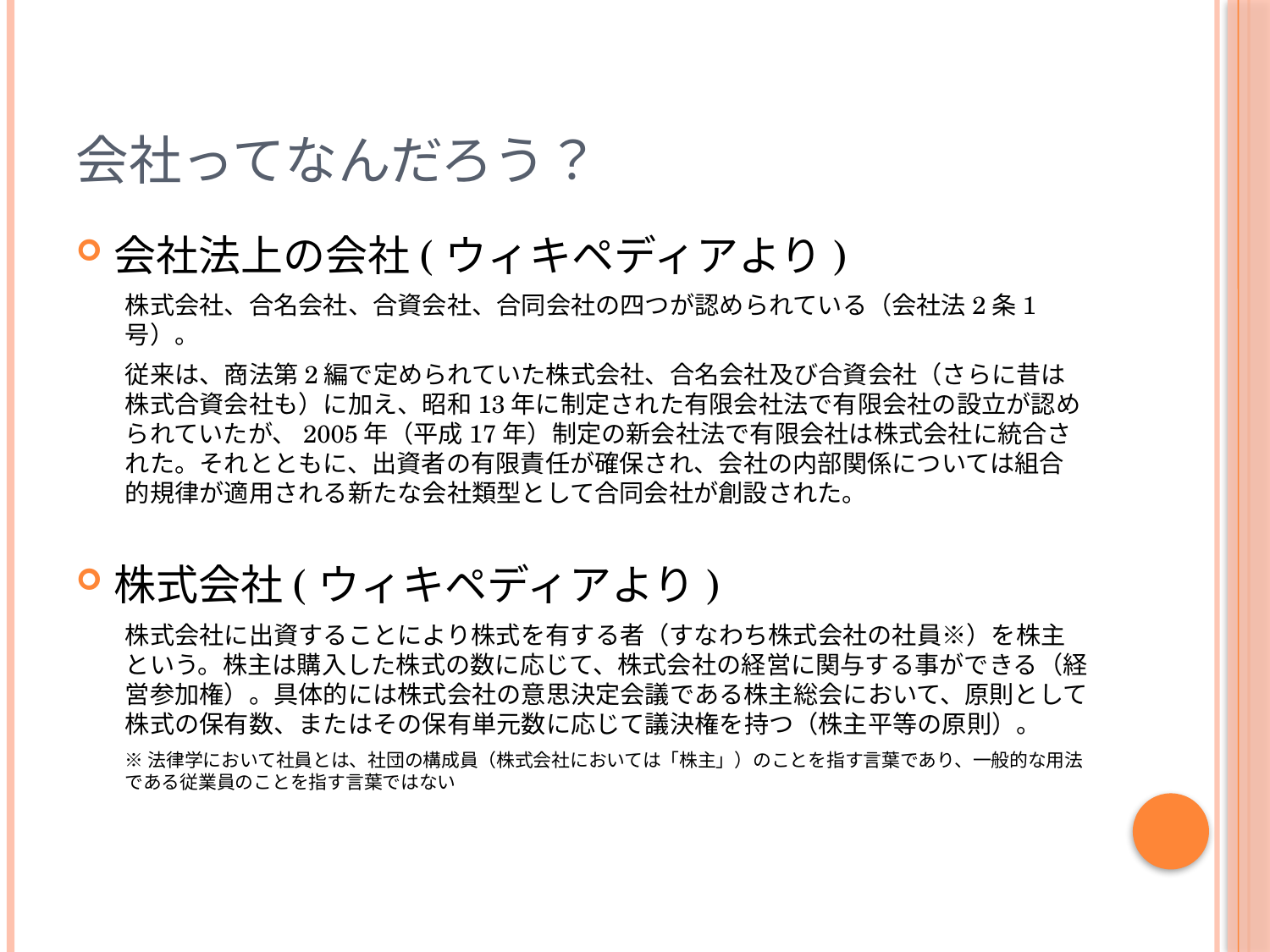

# 会社ってなんだろう？
会社法上の会社(ウィキペディアより)
株式会社、合名会社、合資会社、合同会社の四つが認められている（会社法2条1号）。
従来は、商法第2編で定められていた株式会社、合名会社及び合資会社（さらに昔は株式合資会社も）に加え、昭和13年に制定された有限会社法で有限会社の設立が認められていたが、2005年（平成17年）制定の新会社法で有限会社は株式会社に統合された。それとともに、出資者の有限責任が確保され、会社の内部関係については組合的規律が適用される新たな会社類型として合同会社が創設された。

株式会社(ウィキペディアより)
株式会社に出資することにより株式を有する者（すなわち株式会社の社員※）を株主という。株主は購入した株式の数に応じて、株式会社の経営に関与する事ができる（経営参加権）。具体的には株式会社の意思決定会議である株主総会において、原則として株式の保有数、またはその保有単元数に応じて議決権を持つ（株主平等の原則）。
※法律学において社員とは、社団の構成員（株式会社においては「株主」）のことを指す言葉であり、一般的な用法である従業員のことを指す言葉ではない